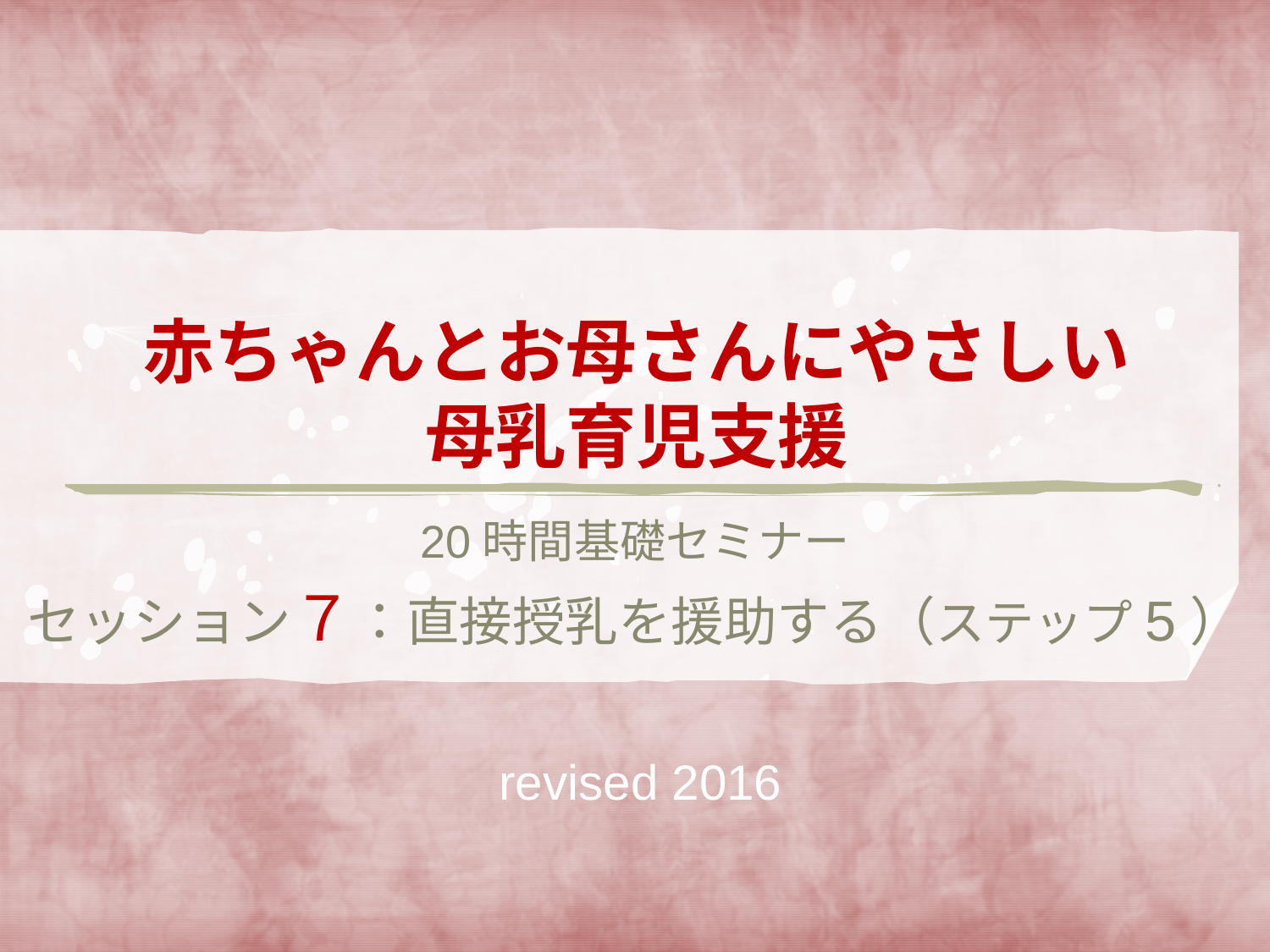

# 赤ちゃんとお母さんにやさしい 母乳育児支援
20時間基礎セミナー
セッション７：直接授乳を援助する（ステップ5）

revised 2016